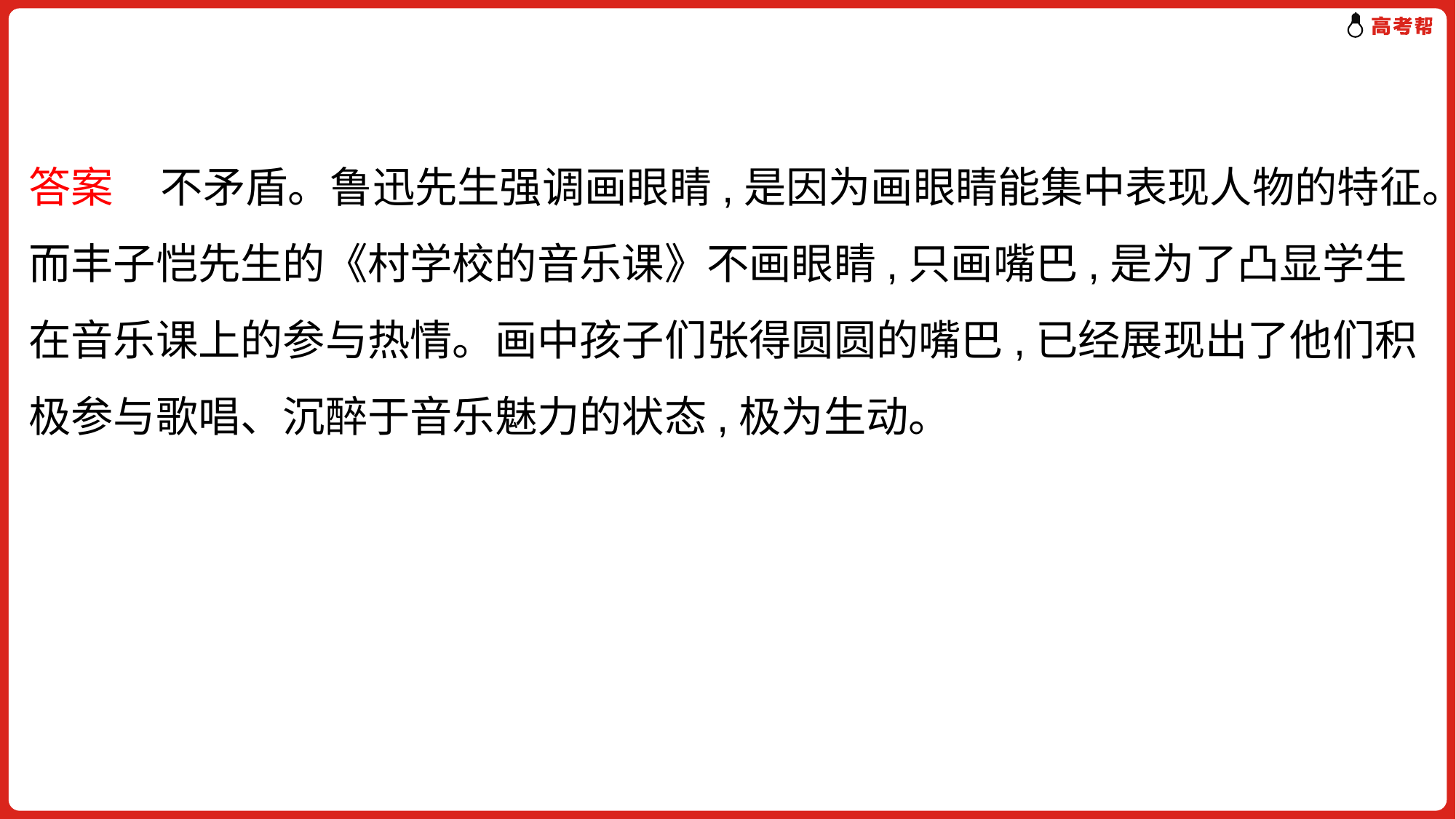

答案     不矛盾。鲁迅先生强调画眼睛,是因为画眼睛能集中表现人物的特征。而丰子恺先生的《村学校的音乐课》不画眼睛,只画嘴巴,是为了凸显学生在音乐课上的参与热情。画中孩子们张得圆圆的嘴巴,已经展现出了他们积极参与歌唱、沉醉于音乐魅力的状态,极为生动。